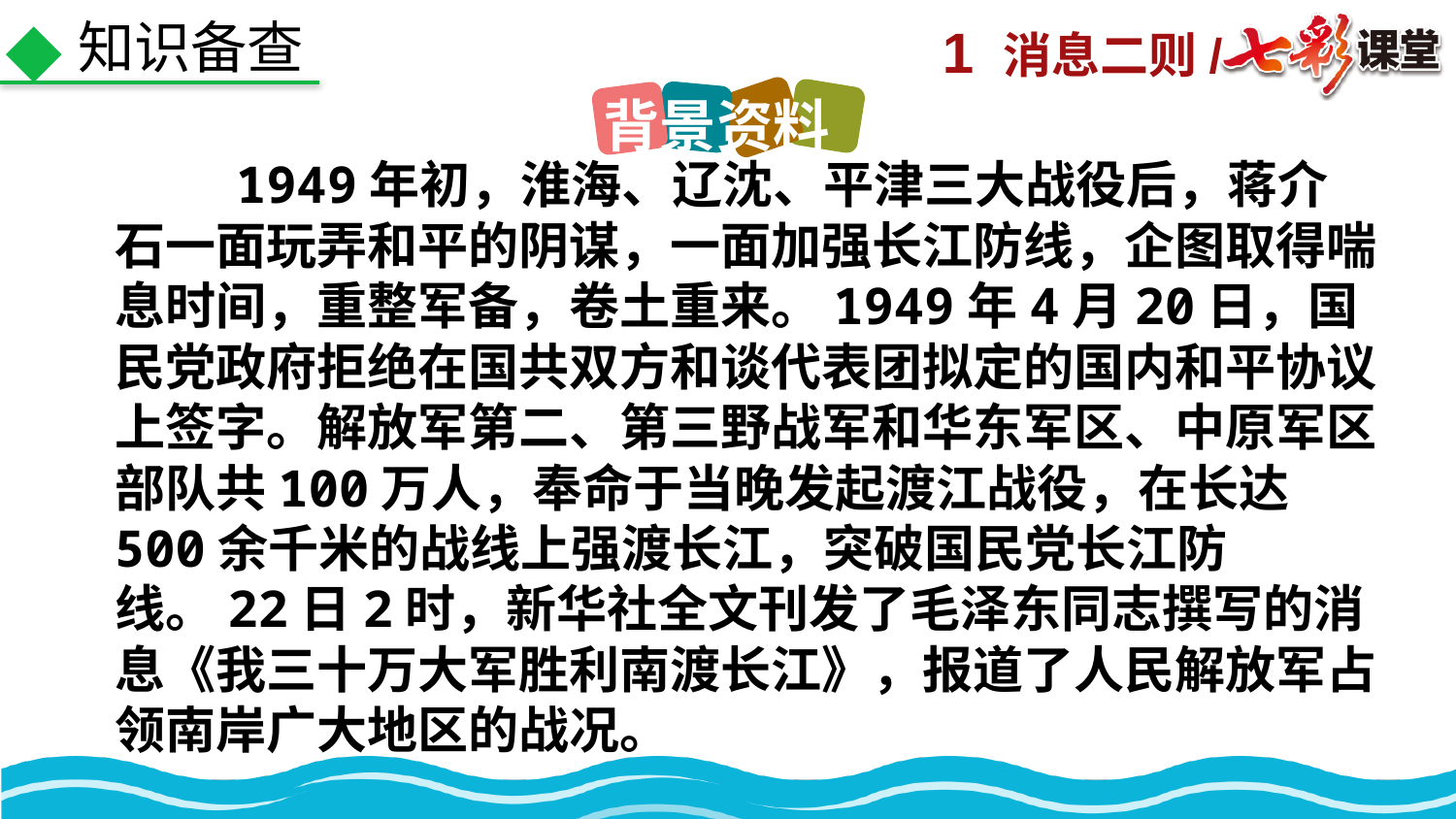

知识备查

背景资料

    1949年初，淮海、辽沈、平津三大战役后，蒋介石一面玩弄和平的阴谋，一面加强长江防线，企图取得喘息时间，重整军备，卷土重来。1949年4月20日，国民党政府拒绝在国共双方和谈代表团拟定的国内和平协议上签字。解放军第二、第三野战军和华东军区、中原军区部队共100万人，奉命于当晚发起渡江战役，在长达500余千米的战线上强渡长江，突破国民党长江防线。22日2时，新华社全文刊发了毛泽东同志撰写的消息《我三十万大军胜利南渡长江》，报道了人民解放军占领南岸广大地区的战况。